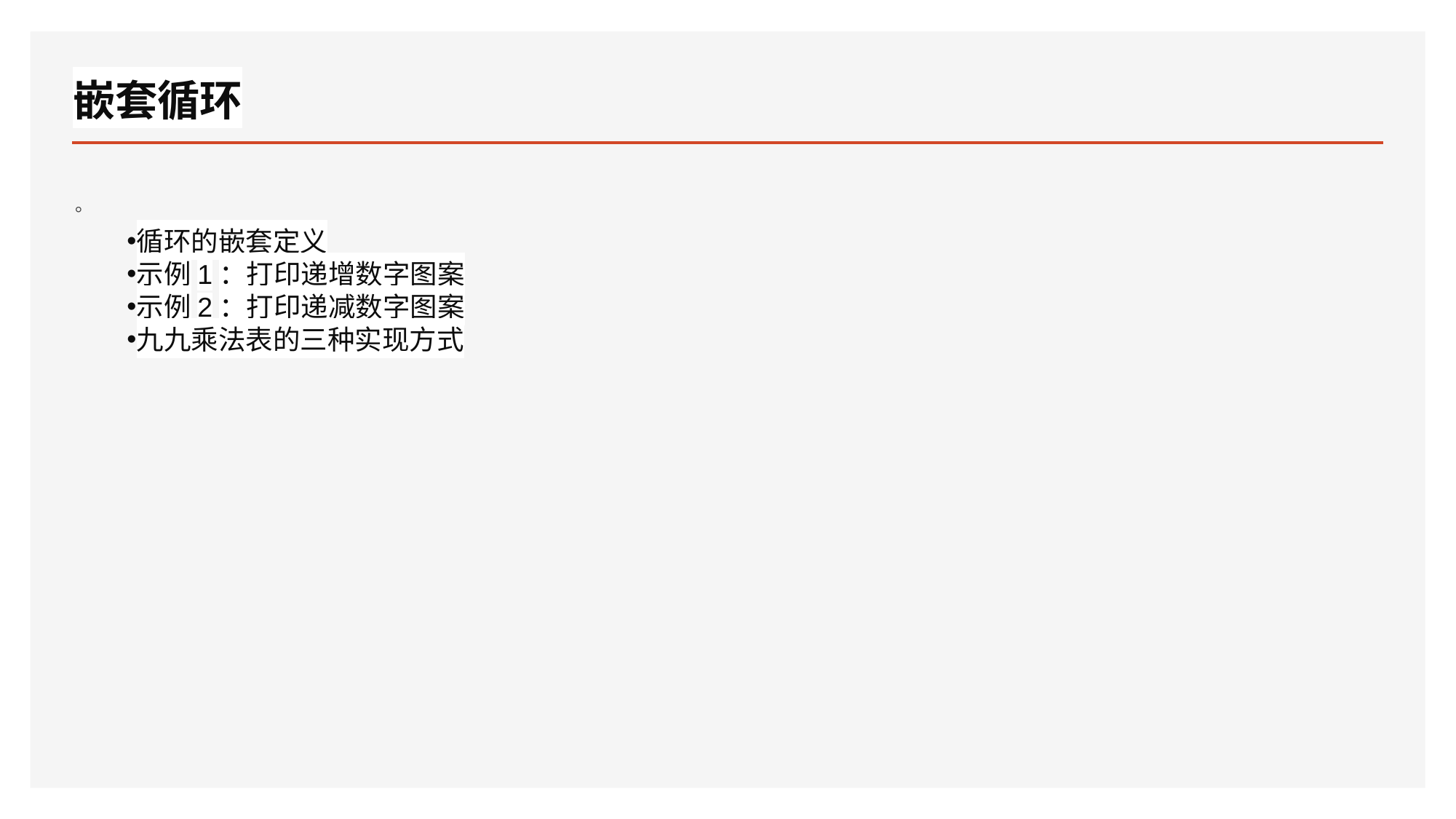

# 嵌套循环
。
循环的嵌套定义
示例1：打印递增数字图案
示例2：打印递减数字图案
九九乘法表的三种实现方式